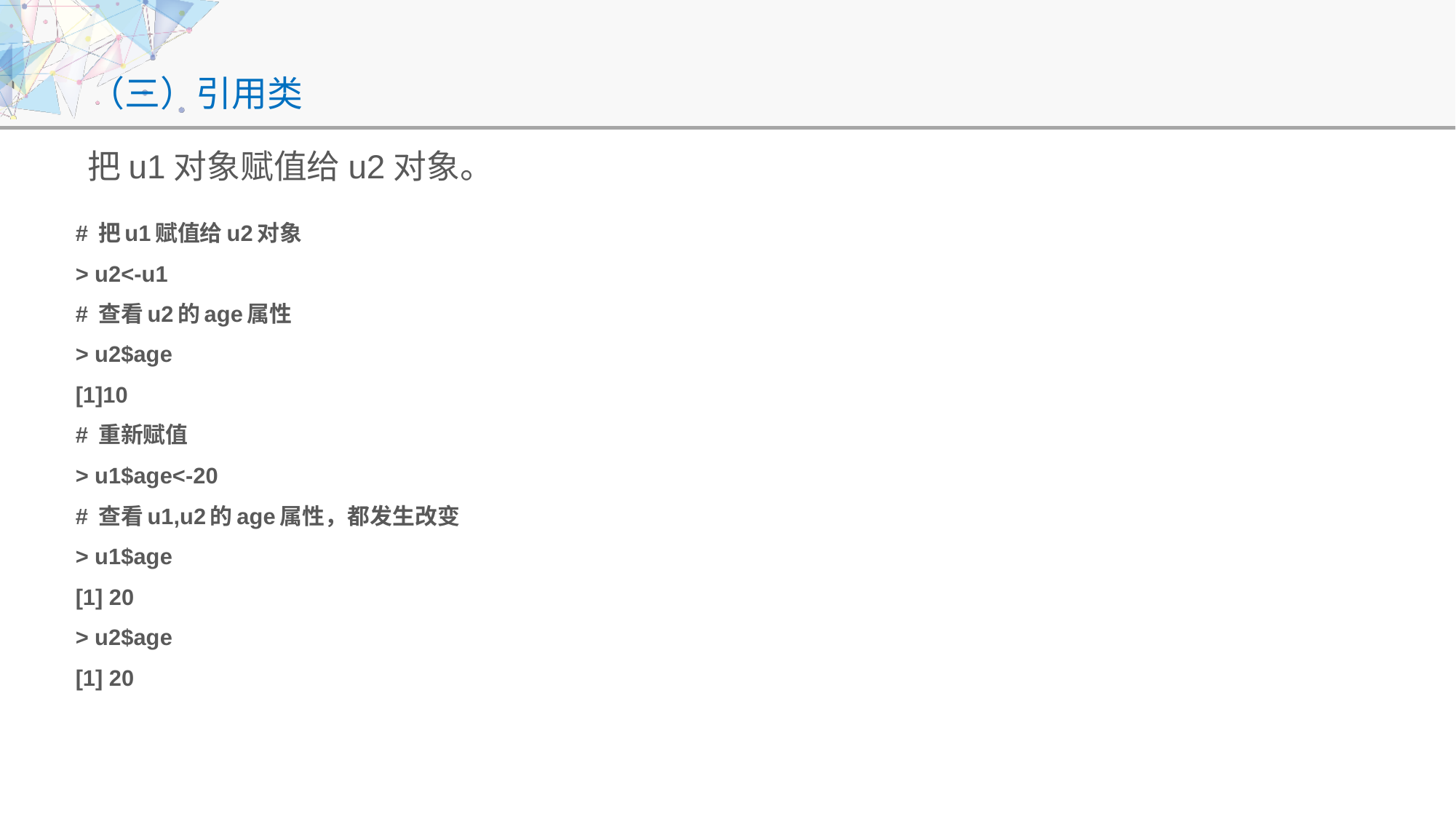

# （三）引用类
把u1对象赋值给u2对象。
# 把u1赋值给u2对象
> u2<-u1
# 查看u2的age属性
> u2$age
[1]10
# 重新赋值
> u1$age<-20
# 查看u1,u2的age属性，都发生改变
> u1$age
[1] 20
> u2$age
[1] 20